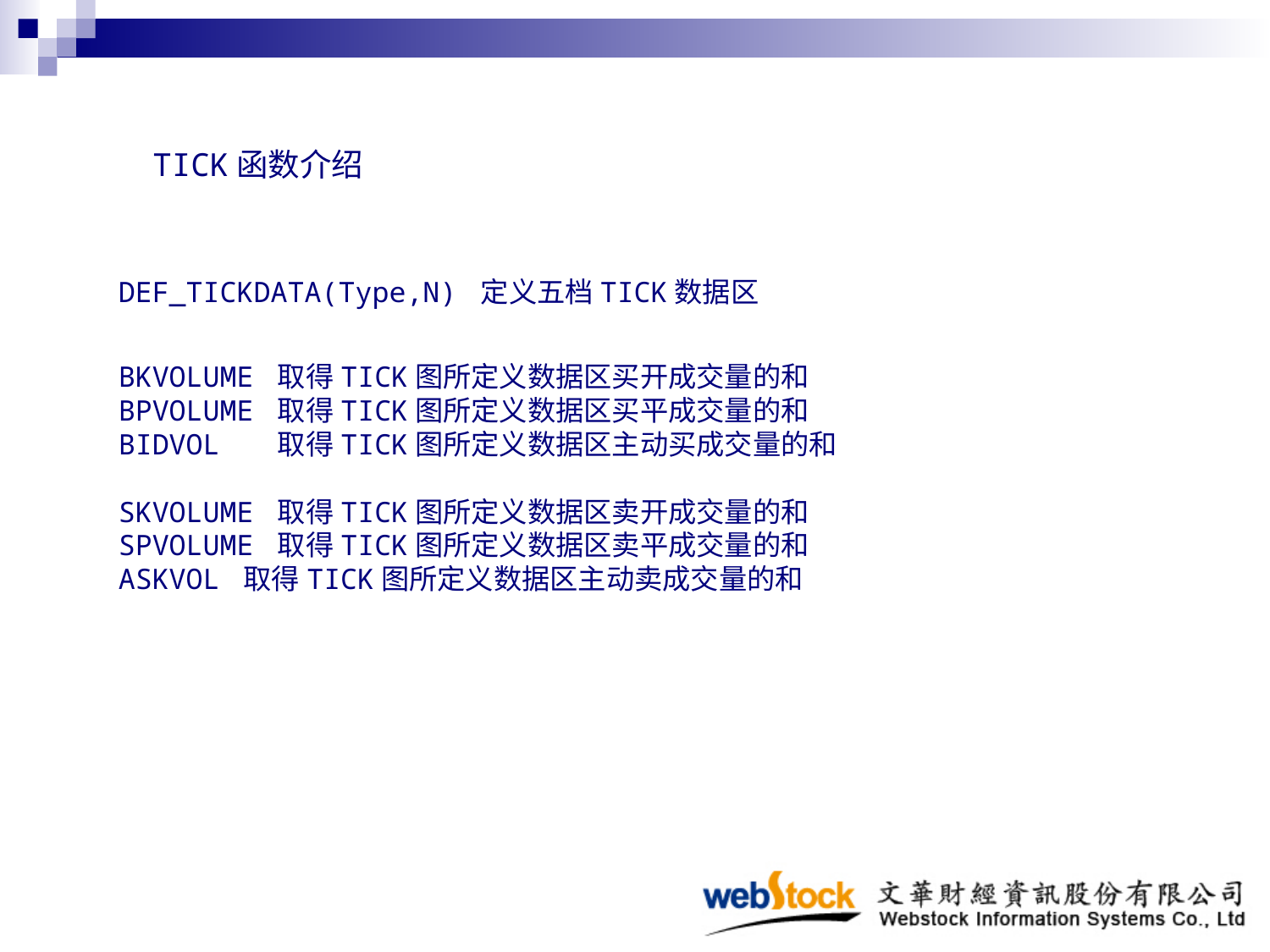

TICK函数介绍
DEF_TICKDATA(Type,N) 定义五档TICK数据区

BKVOLUME 取得TICK图所定义数据区买开成交量的和
BPVOLUME 取得TICK图所定义数据区买平成交量的和
BIDVOL   取得TICK图所定义数据区主动买成交量的和

SKVOLUME 取得TICK图所定义数据区卖开成交量的和
SPVOLUME 取得TICK图所定义数据区卖平成交量的和
ASKVOL 取得TICK图所定义数据区主动卖成交量的和